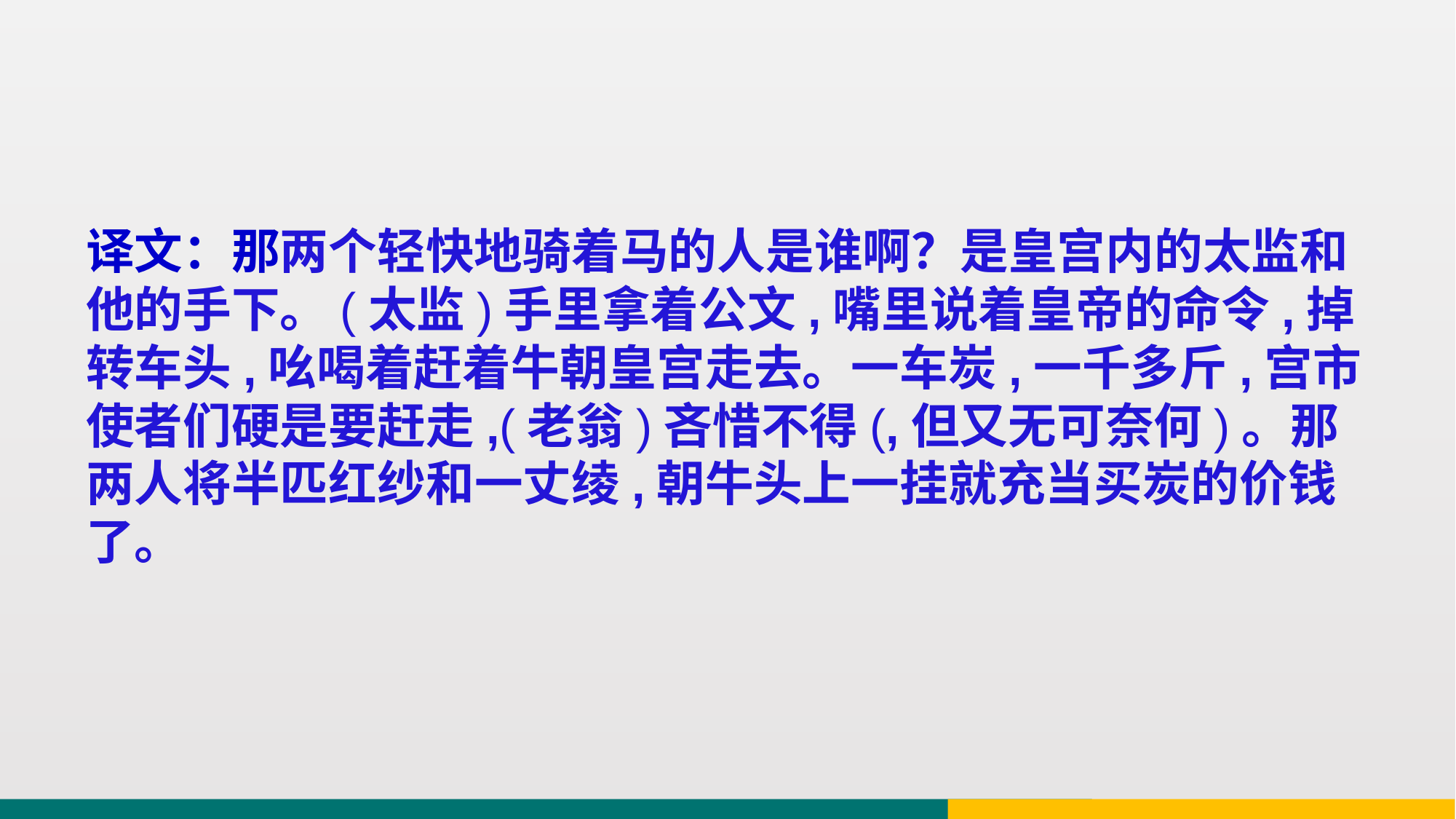

译文：那两个轻快地骑着马的人是谁啊？是皇宫内的太监和他的手下。(太监)手里拿着公文,嘴里说着皇帝的命令,掉转车头,吆喝着赶着牛朝皇宫走去。一车炭,一千多斤,宫市使者们硬是要赶走,(老翁)吝惜不得(,但又无可奈何)。那两人将半匹红纱和一丈绫,朝牛头上一挂就充当买炭的价钱了。